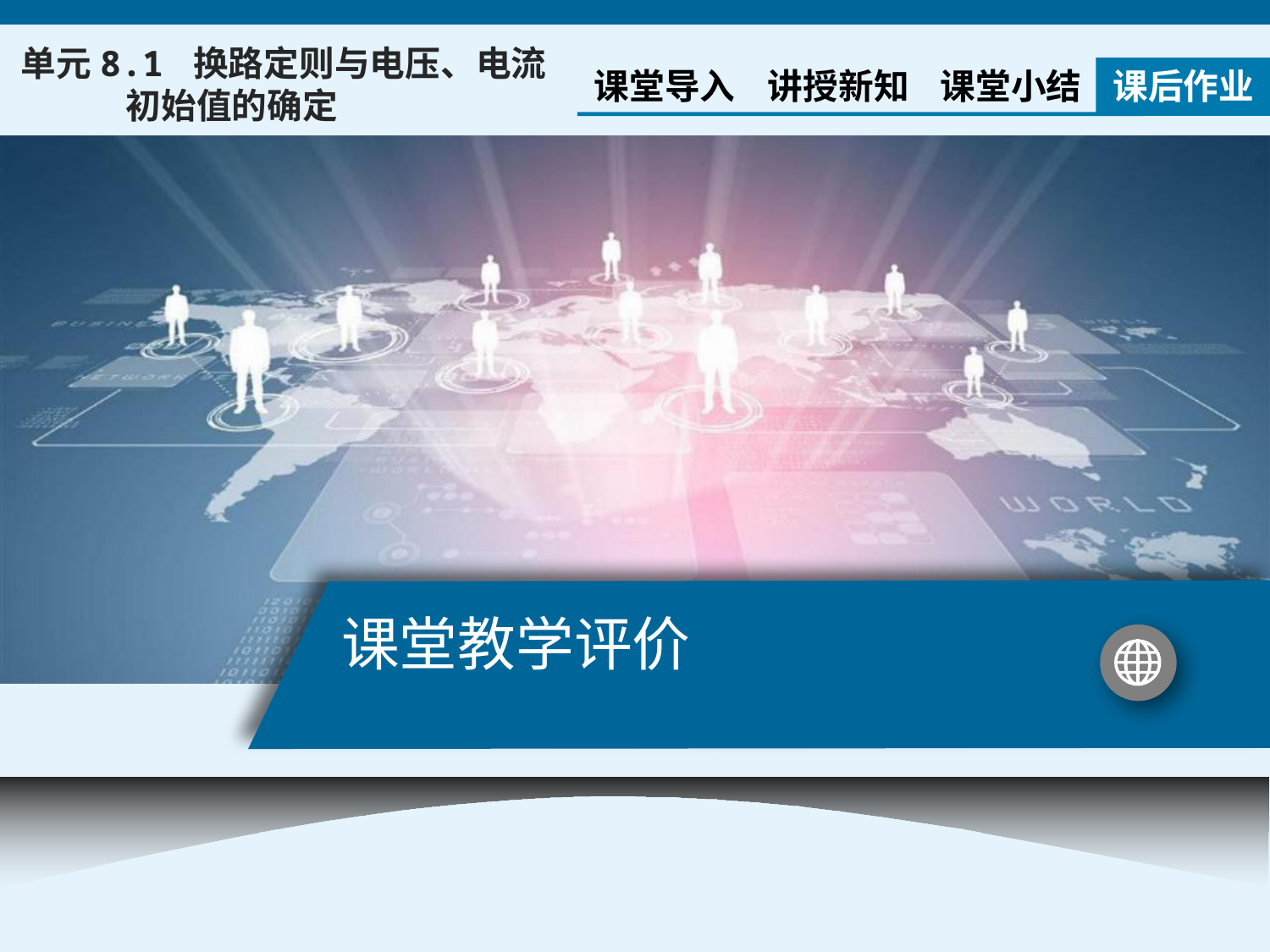

单元8.1 换路定则与电压、电流
            初始值的确定
课堂导入
讲授新知
课堂小结
课后作业
# 课堂教学评价